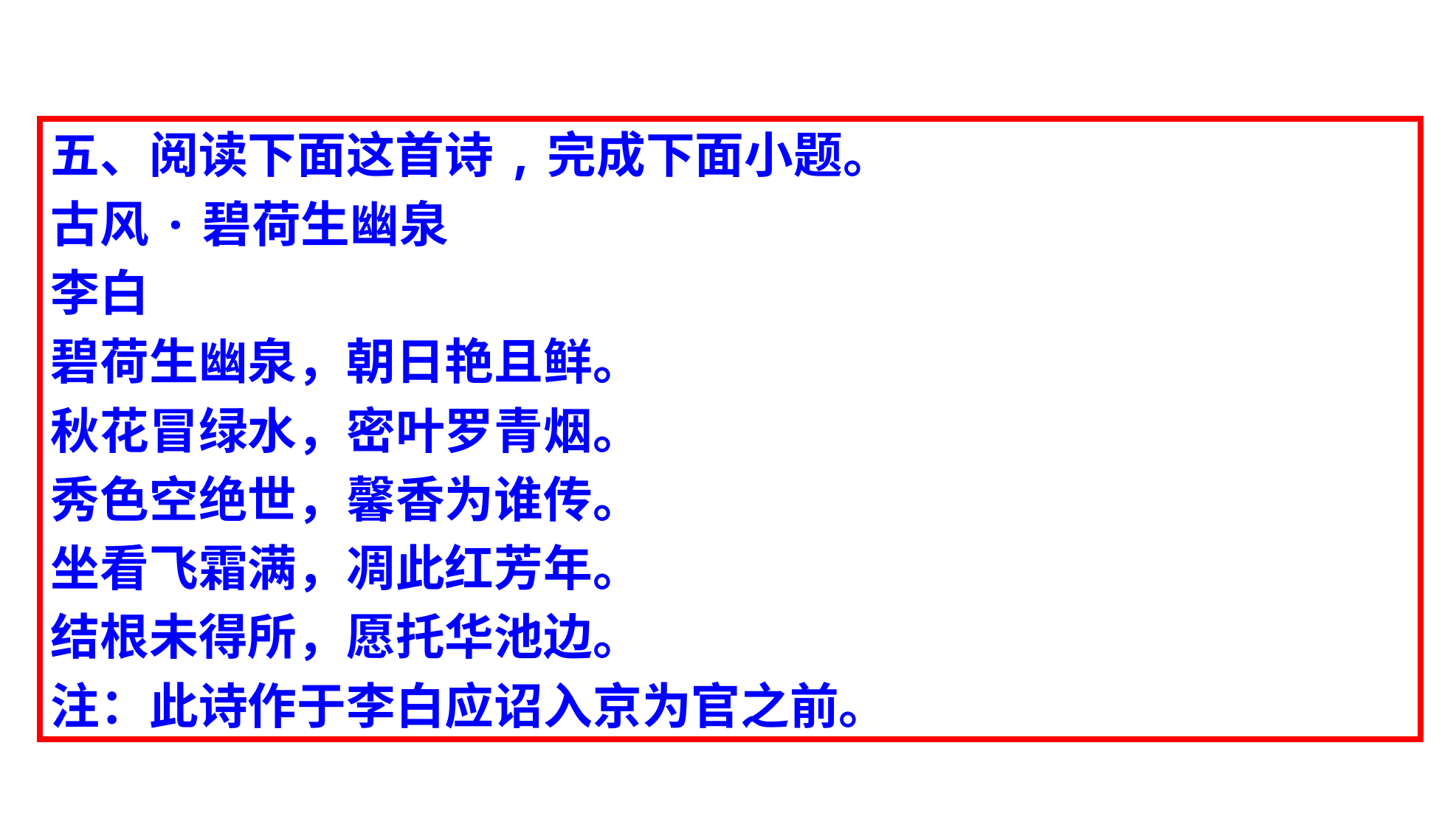

五、阅读下面这首诗,完成下面小题。
古风·碧荷生幽泉
李白
碧荷生幽泉，朝日艳且鲜。
秋花冒绿水，密叶罗青烟。
秀色空绝世，馨香为谁传。
坐看飞霜满，凋此红芳年。
结根未得所，愿托华池边。
注：此诗作于李白应诏入京为官之前。